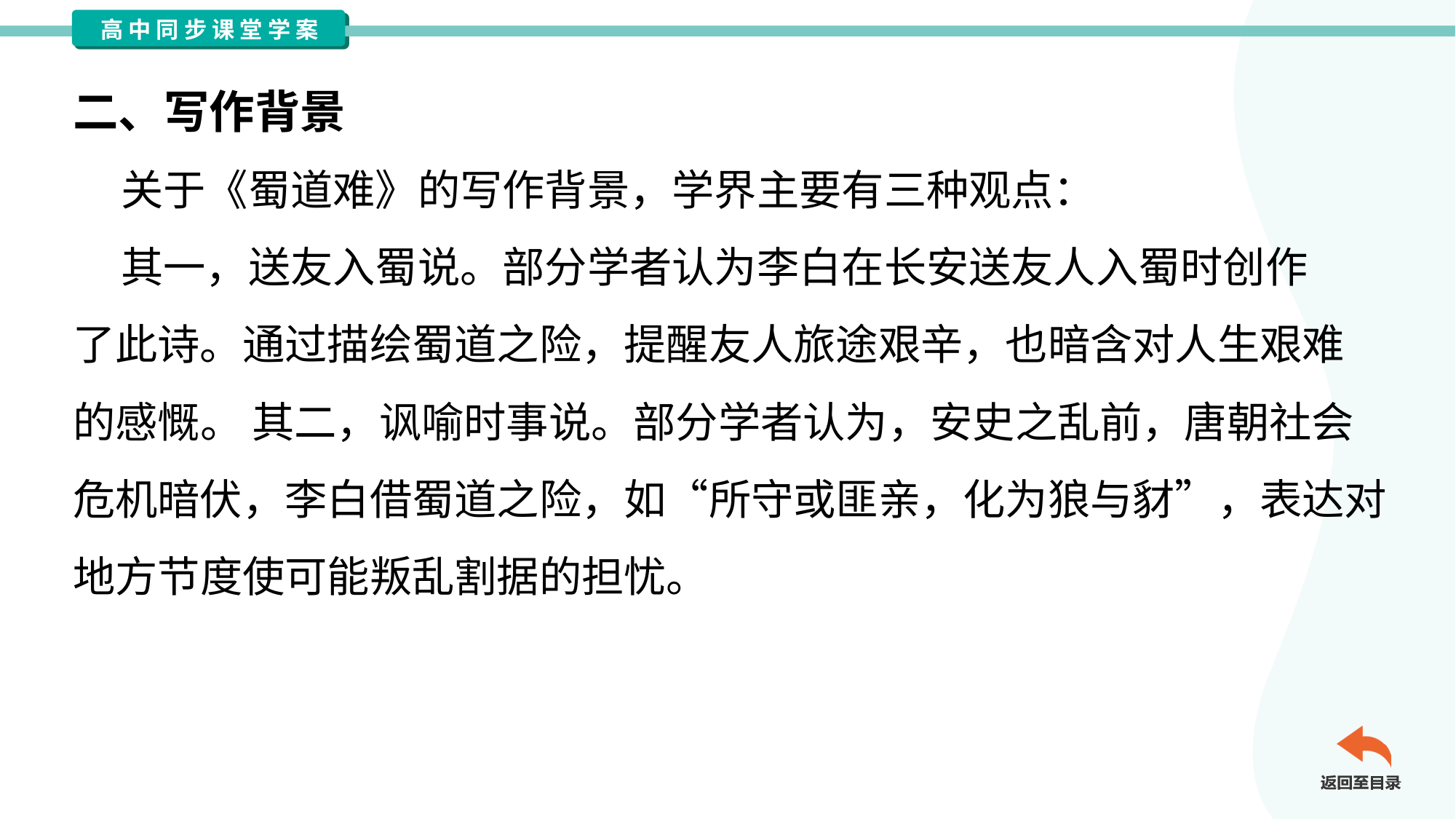

二、写作背景
    关于《蜀道难》的写作背景，学界主要有三种观点：
    其一，送友入蜀说。部分学者认为李白在长安送友人入蜀时创作
了此诗。通过描绘蜀道之险，提醒友人旅途艰辛，也暗含对人生艰难
的感慨。 其二，讽喻时事说。部分学者认为，安史之乱前，唐朝社会
危机暗伏，李白借蜀道之险，如“所守或匪亲，化为狼与豺”，表达对
地方节度使可能叛乱割据的担忧。